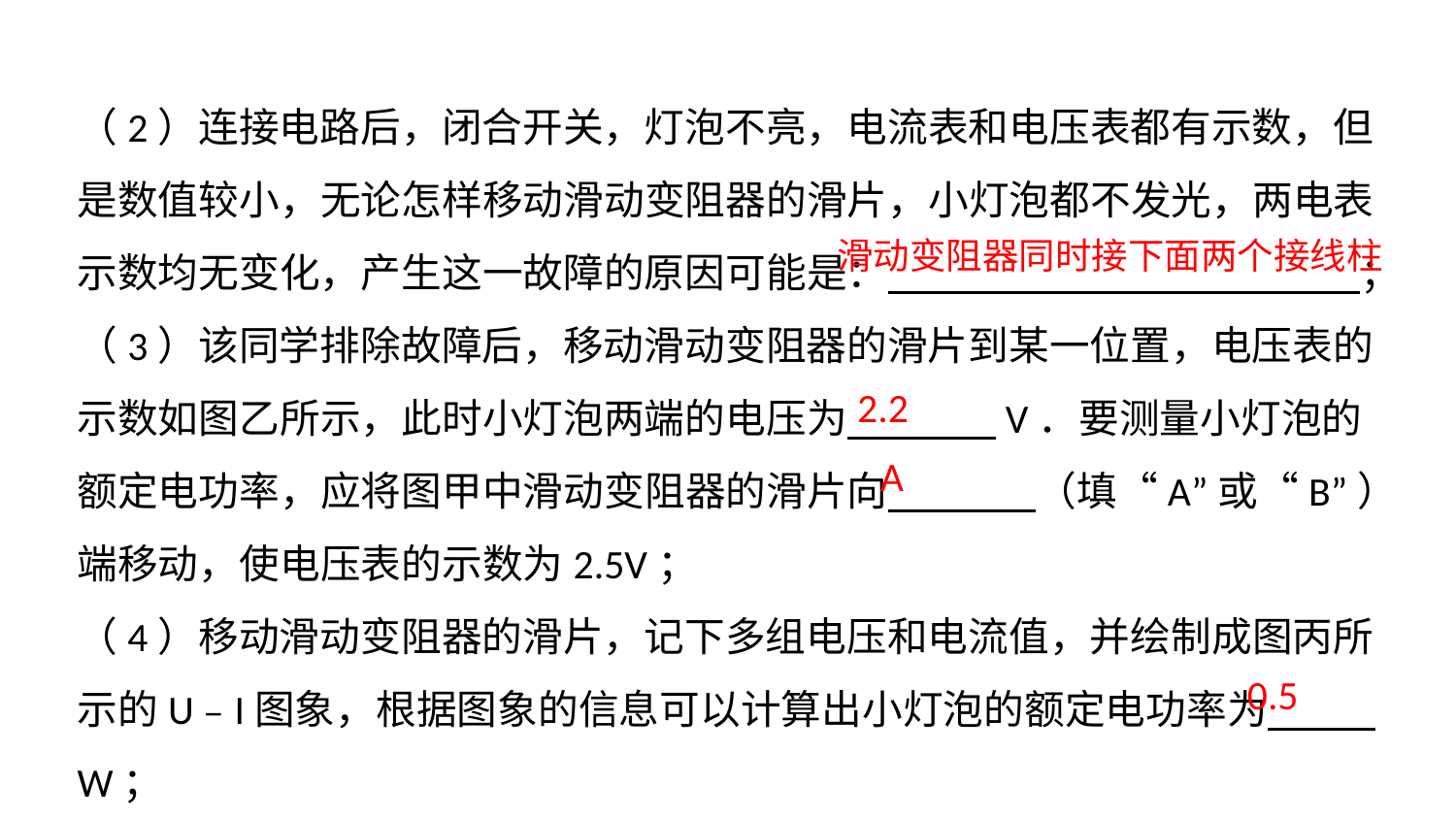

（2）连接电路后，闭合开关，灯泡不亮，电流表和电压表都有示数，但是数值较小，无论怎样移动滑动变阻器的滑片，小灯泡都不发光，两电表示数均无变化，产生这一故障的原因可能是：　　　　　　　　　　   　；
（3）该同学排除故障后，移动滑动变阻器的滑片到某一位置，电压表的示数如图乙所示，此时小灯泡两端的电压为　 　  　V．要测量小灯泡的额定电功率，应将图甲中滑动变阻器的滑片向　 　  　（填“A”或“B”）端移动，使电压表的示数为2.5V；
（4）移动滑动变阻器的滑片，记下多组电压和电流值，并绘制成图丙所示的U﹣I图象，根据图象的信息可以计算出小灯泡的额定电功率为　   　W；
滑动变阻器同时接下面两个接线柱
2.2
A
0.5